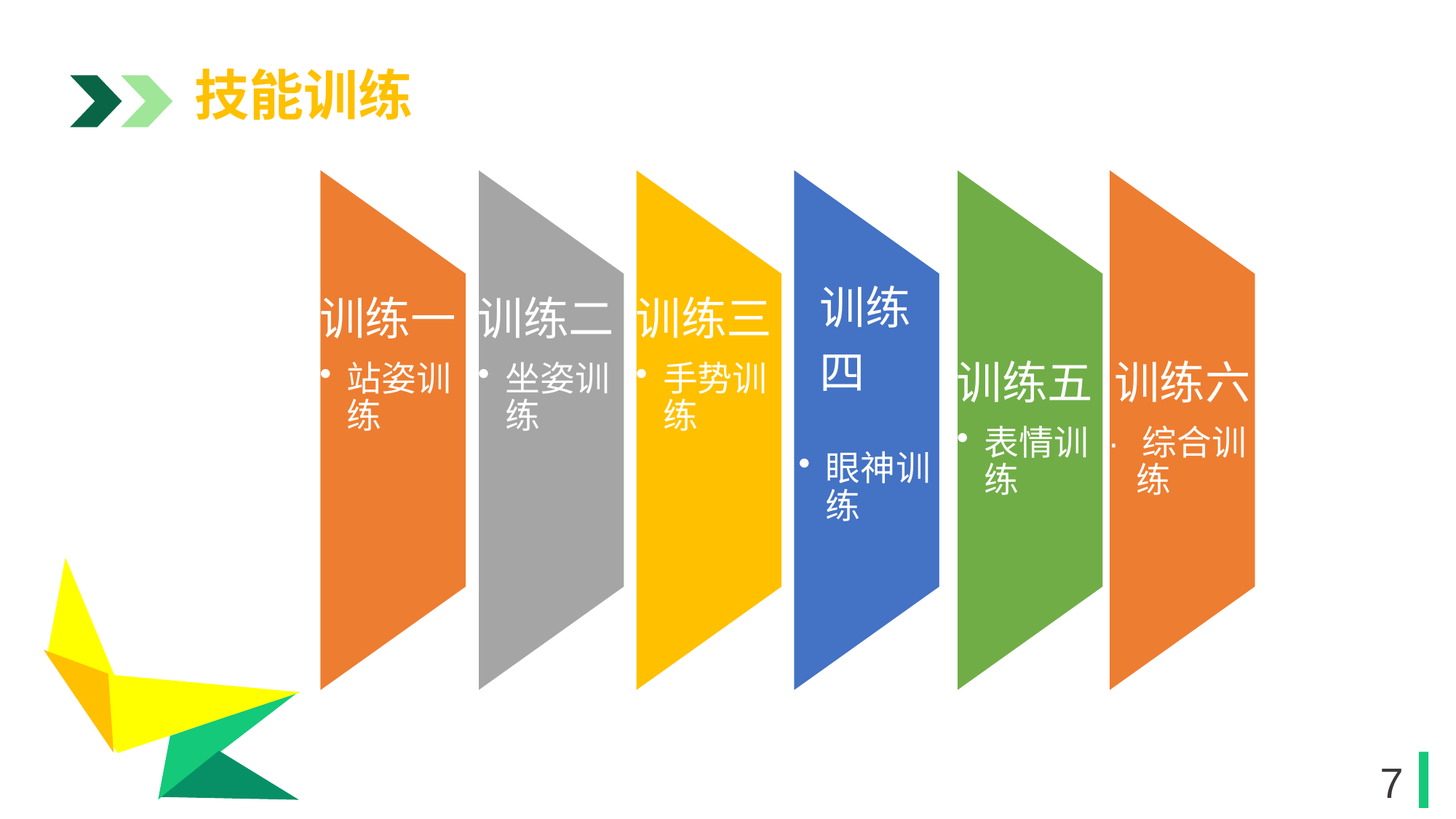

技能训练

训练一
站姿训练
训练二
坐姿训练
训练三
手势训练

训练五
表情训练
训练六
∙  综合训练
训练
四
眼神训练

7